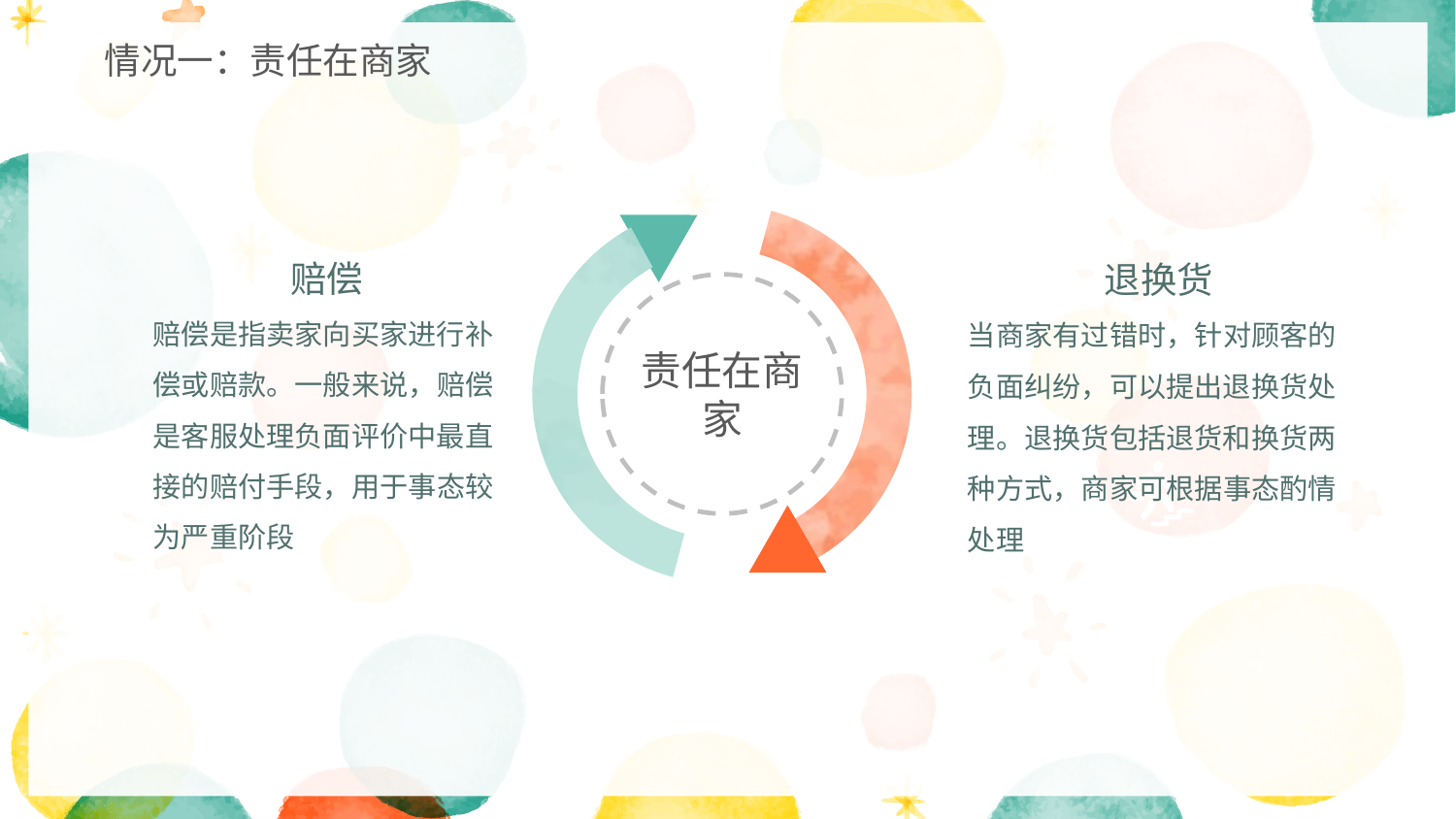

情况一：责任在商家
赔偿
赔偿是指卖家向买家进行补偿或赔款。一般来说，赔偿是客服处理负面评价中最直接的赔付手段，用于事态较为严重阶段

退换货
当商家有过错时，针对顾客的负面纠纷，可以提出退换货处理。退换货包括退货和换货两种方式，商家可根据事态酌情处理
责任在商家